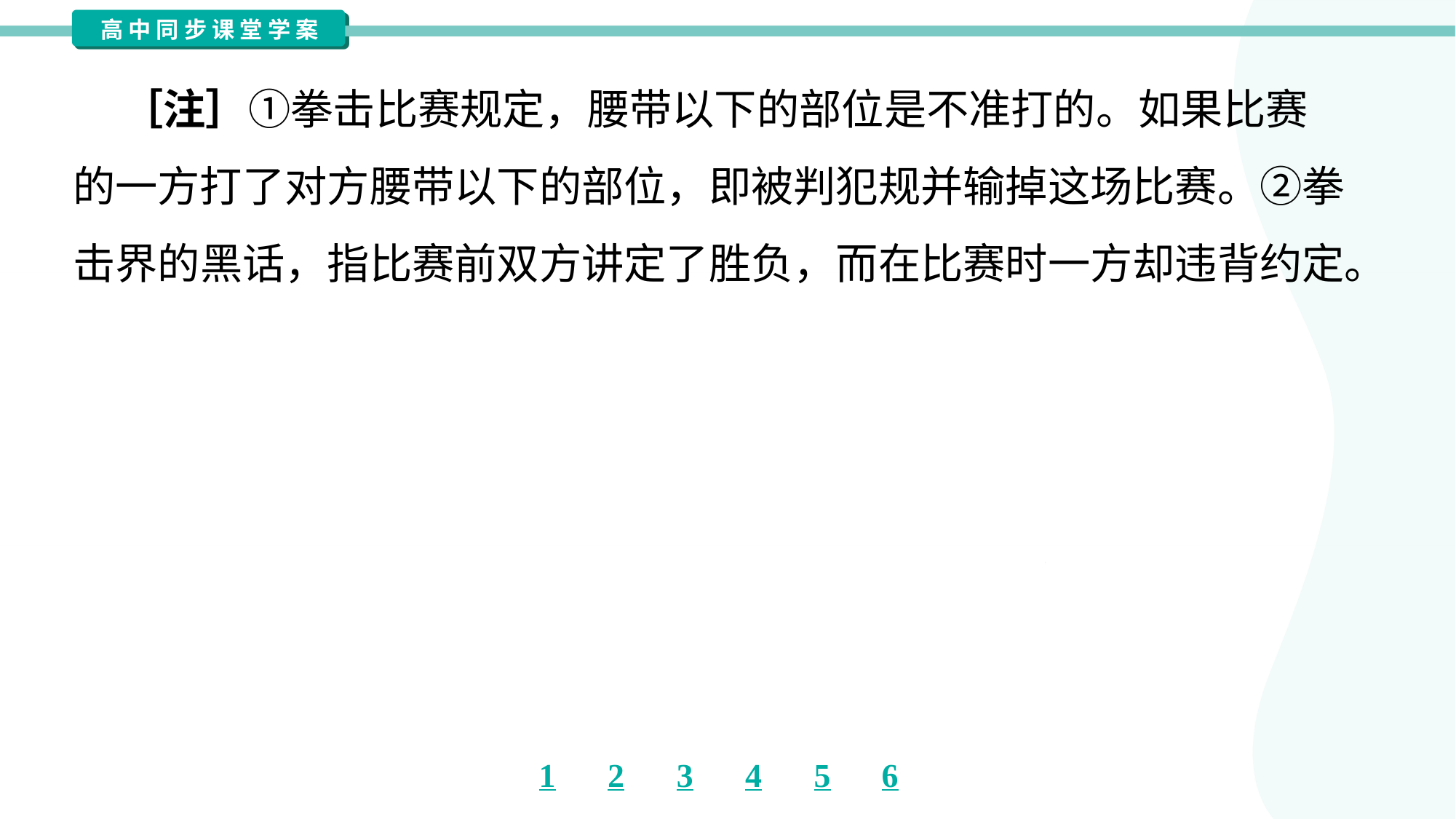

［注］①拳击比赛规定，腰带以下的部位是不准打的。如果比赛
的一方打了对方腰带以下的部位，即被判犯规并输掉这场比赛。②拳
击界的黑话，指比赛前双方讲定了胜负，而在比赛时一方却违背约定。